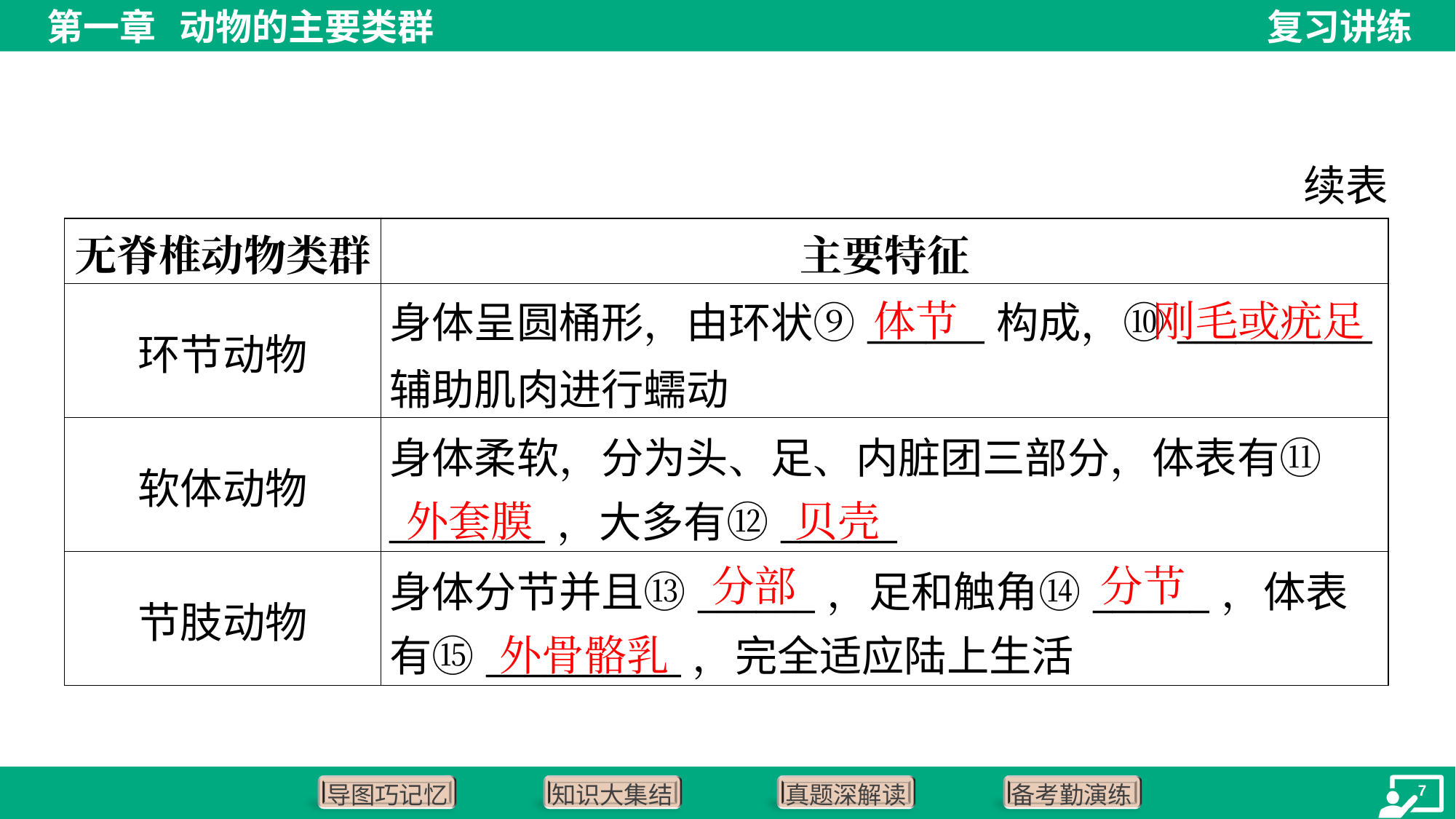

续表
| 无脊椎动物类群 | 主要特征 |
| --- | --- |
| 环节动物 | 身体呈圆桶形，由环状⑨\_\_\_\_\_\_构成，⑩\_\_\_\_\_\_\_\_\_\_辅助肌肉进行蠕动 |
| 软体动物 | 身体柔软，分为头、足、内脏团三部分，体表有⑪ \_\_\_\_\_\_\_\_，大多有⑫\_\_\_\_\_\_ |
| 节肢动物 | 身体分节并且⑬\_\_\_\_\_\_，足和触角⑭\_\_\_\_\_\_，体表 有⑮\_\_\_\_\_\_\_\_\_\_，完全适应陆上生活 |
刚毛或疣足
体节
外套膜
贝壳
分部
分节
外骨骼乳